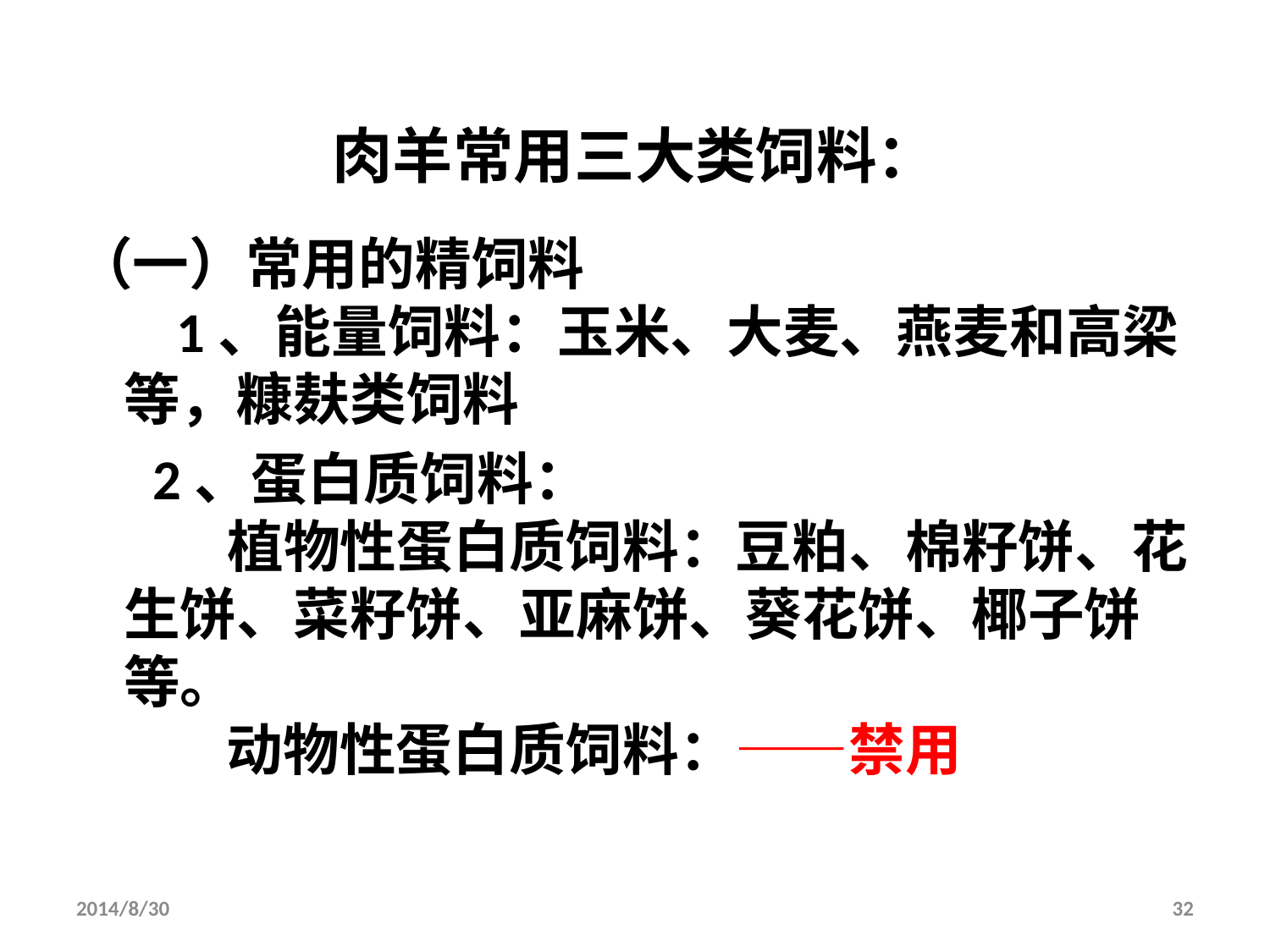

# 肉羊常用三大类饲料：
（一）常用的精饲料
   1、能量饲料：玉米、大麦、燕麦和高梁等，糠麸类饲料
      2、蛋白质饲料：
        植物性蛋白质饲料：豆粕、棉籽饼、花生饼、菜籽饼、亚麻饼、葵花饼、椰子饼等。
        动物性蛋白质饲料：——禁用

2014/8/30
32